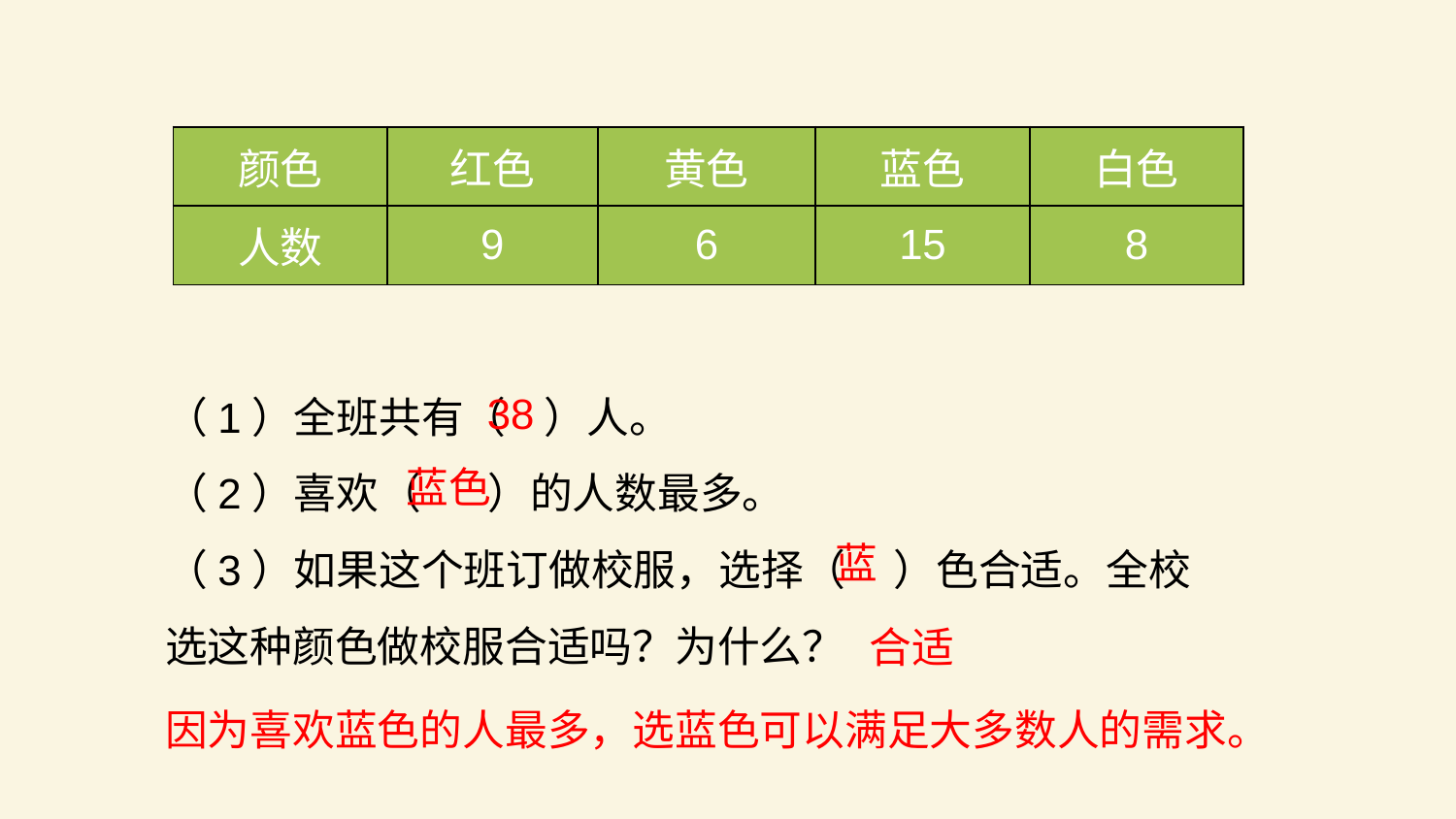

| 颜色 | 红色 | 黄色 | 蓝色 | 白色 |
| --- | --- | --- | --- | --- |
| 人数 | 9 | 6 | 15 | 8 |
（1）全班共有（    ）人。
（2）喜欢（       ）的人数最多。
（3）如果这个班订做校服，选择（     ）色合适。全校选这种颜色做校服合适吗？为什么？
38
蓝色
蓝
合适
因为喜欢蓝色的人最多，选蓝色可以满足大多数人的需求。